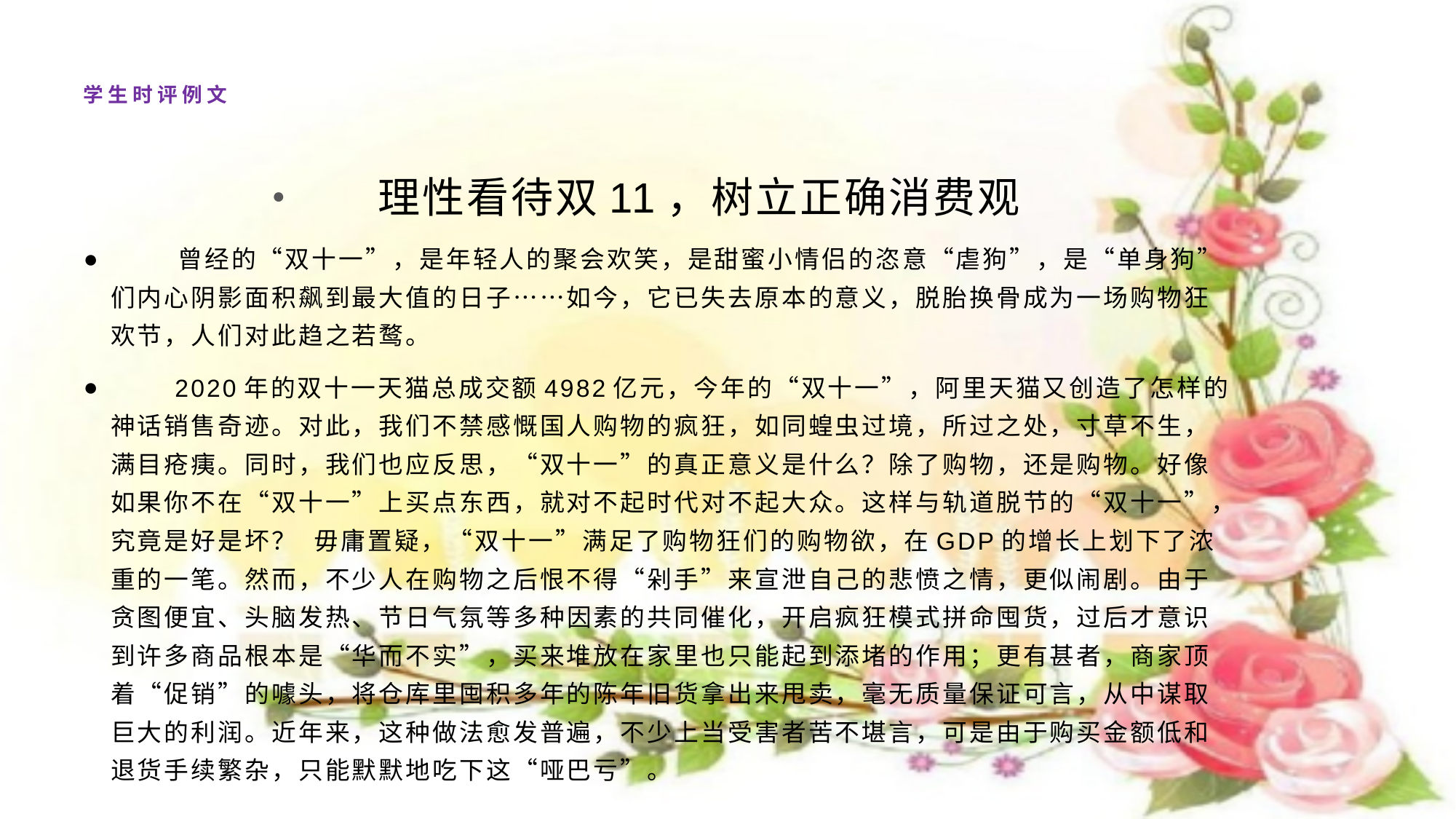

# 学生时评例文
      理性看待双11，树立正确消费观
        曾经的“双十一”，是年轻人的聚会欢笑，是甜蜜小情侣的恣意“虐狗”，是“单身狗”们内心阴影面积飙到最大值的日子……如今，它已失去原本的意义，脱胎换骨成为一场购物狂欢节，人们对此趋之若鹜。
       2020年的双十一天猫总成交额4982亿元，今年的“双十一”，阿里天猫又创造了怎样的神话销售奇迹。对此，我们不禁感慨国人购物的疯狂，如同蝗虫过境，所过之处，寸草不生，满目疮痍。同时，我们也应反思，“双十一”的真正意义是什么？除了购物，还是购物。好像如果你不在“双十一”上买点东西，就对不起时代对不起大众。这样与轨道脱节的“双十一”，究竟是好是坏？  毋庸置疑，“双十一”满足了购物狂们的购物欲，在GDP的增长上划下了浓重的一笔。然而，不少人在购物之后恨不得“剁手”来宣泄自己的悲愤之情，更似闹剧。由于贪图便宜、头脑发热、节日气氛等多种因素的共同催化，开启疯狂模式拼命囤货，过后才意识到许多商品根本是“华而不实”，买来堆放在家里也只能起到添堵的作用；更有甚者，商家顶着“促销”的噱头，将仓库里囤积多年的陈年旧货拿出来甩卖，毫无质量保证可言，从中谋取巨大的利润。近年来，这种做法愈发普遍，不少上当受害者苦不堪言，可是由于购买金额低和退货手续繁杂，只能默默地吃下这“哑巴亏”。